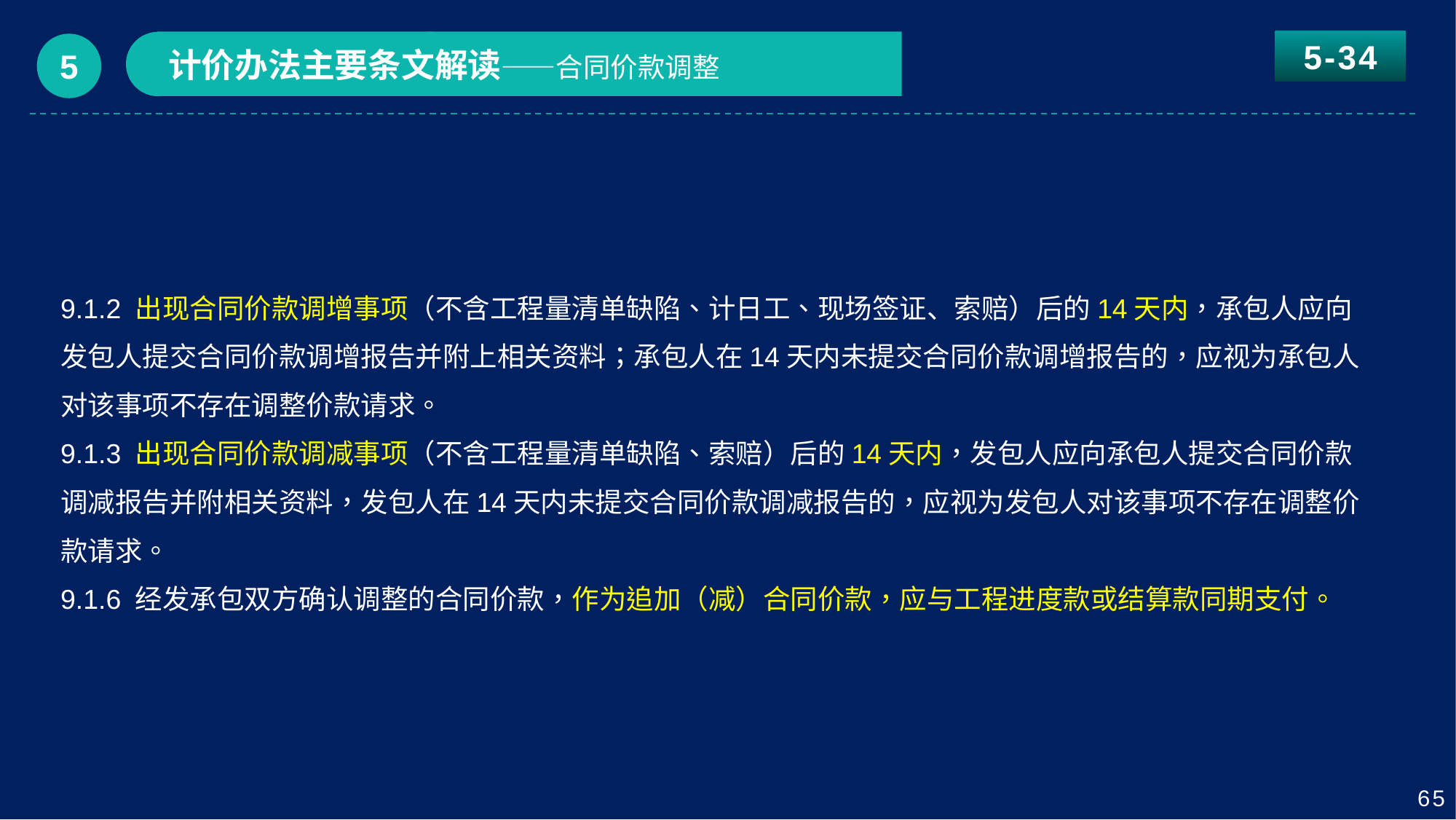

5-34
计价办法主要条文解读——合同价款调整

5
9.1.2 出现合同价款调增事项（不含工程量清单缺陷、计日工、现场签证、索赔）后的14天内，承包人应向发包人提交合同价款调增报告并附上相关资料；承包人在14天内未提交合同价款调增报告的，应视为承包人对该事项不存在调整价款请求。
9.1.3 出现合同价款调减事项（不含工程量清单缺陷、索赔）后的14天内，发包人应向承包人提交合同价款调减报告并附相关资料，发包人在14天内未提交合同价款调减报告的，应视为发包人对该事项不存在调整价款请求。
9.1.6 经发承包双方确认调整的合同价款，作为追加（减）合同价款，应与工程进度款或结算款同期支付。
65